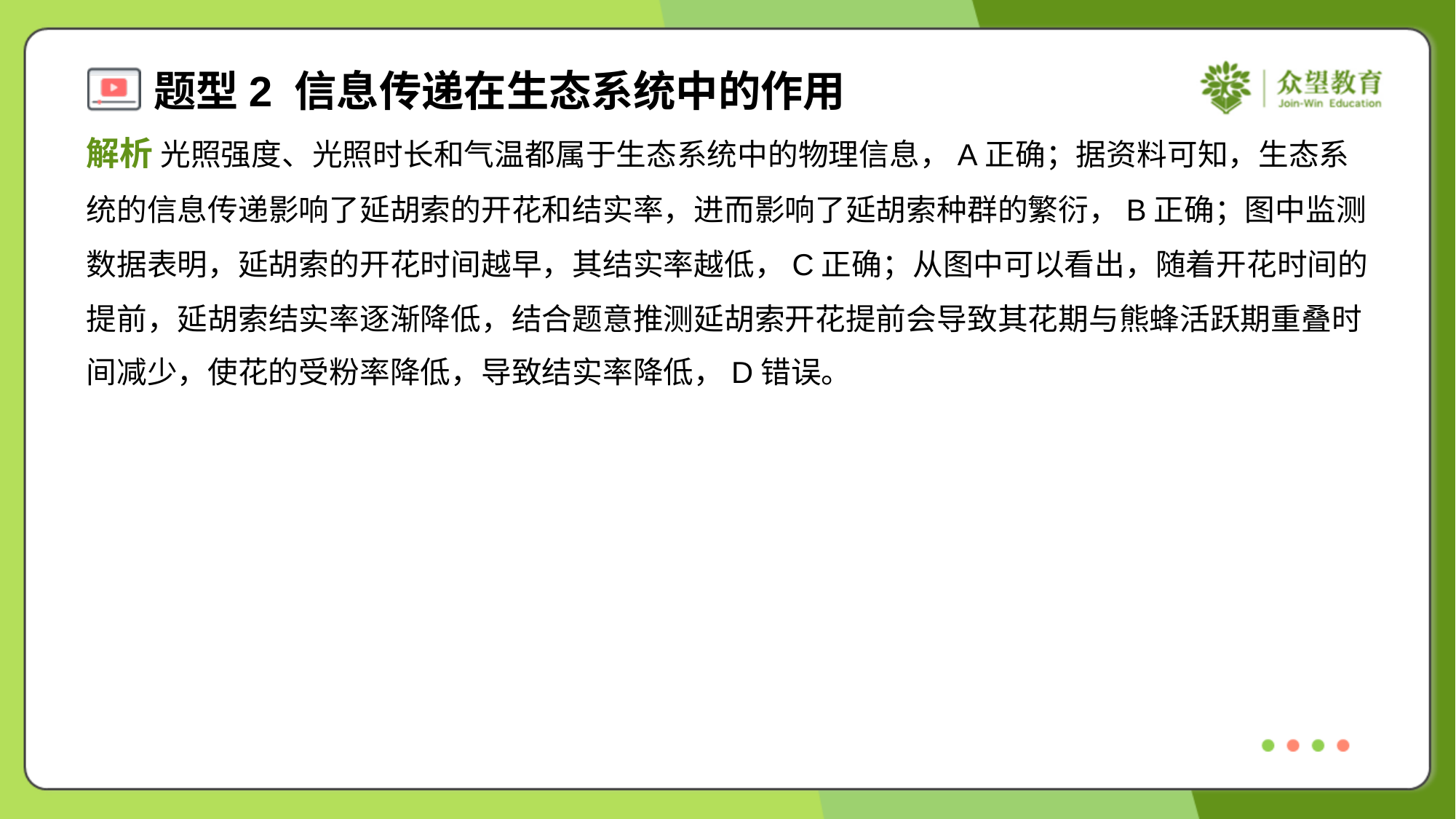

解析 光照强度、光照时长和气温都属于生态系统中的物理信息，A正确；据资料可知，生态系
统的信息传递影响了延胡索的开花和结实率，进而影响了延胡索种群的繁衍，B正确；图中监测
数据表明，延胡索的开花时间越早，其结实率越低，C正确；从图中可以看出，随着开花时间的
提前，延胡索结实率逐渐降低，结合题意推测延胡索开花提前会导致其花期与熊蜂活跃期重叠时
间减少，使花的受粉率降低，导致结实率降低，D错误。